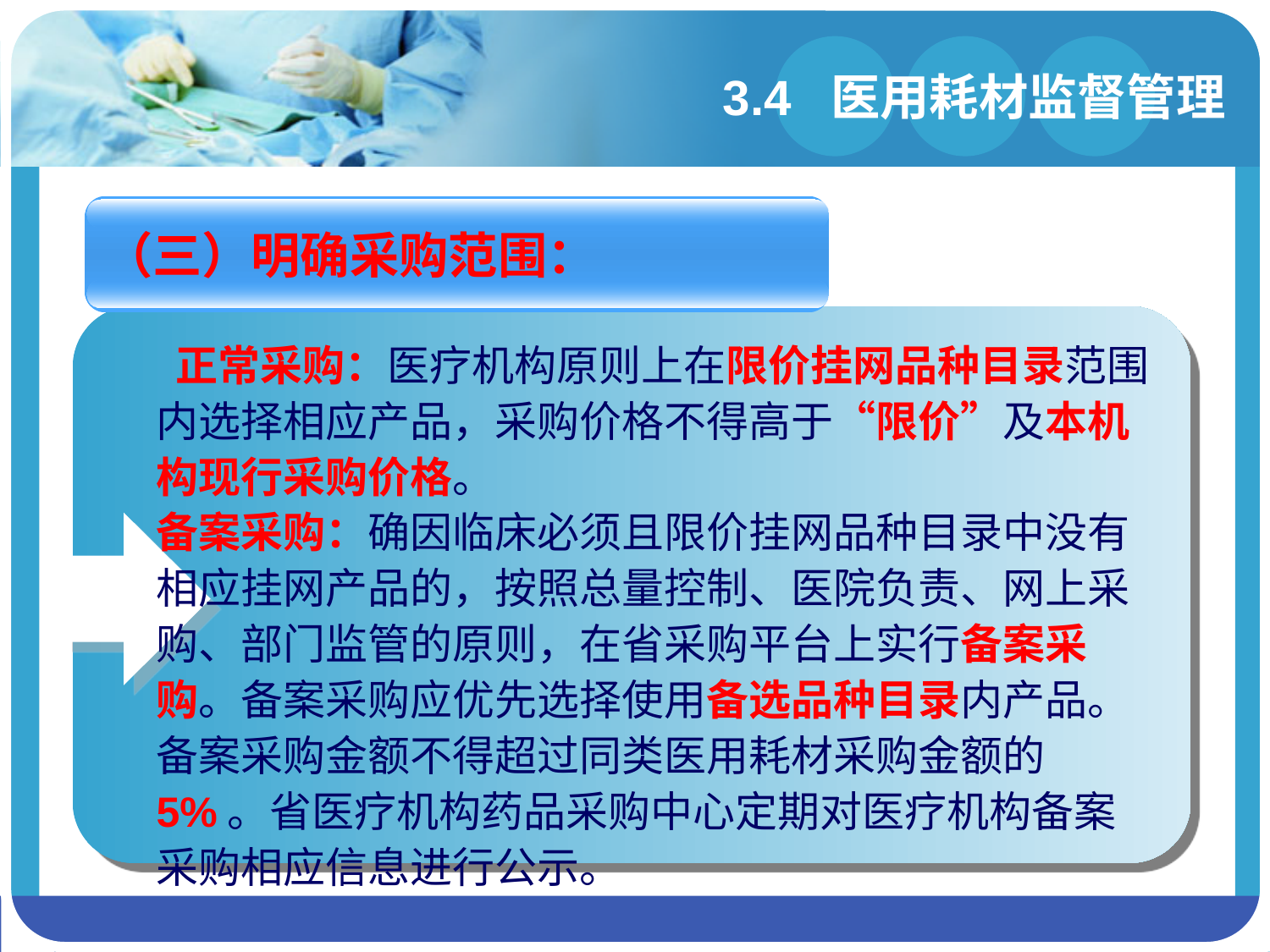

# 3.4  医用耗材监督管理
（三）明确采购范围：

 正常采购：医疗机构原则上在限价挂网品种目录范围内选择相应产品，采购价格不得高于“限价”及本机构现行采购价格。
备案采购：确因临床必须且限价挂网品种目录中没有相应挂网产品的，按照总量控制、医院负责、网上采购、部门监管的原则，在省采购平台上实行备案采购。备案采购应优先选择使用备选品种目录内产品。备案采购金额不得超过同类医用耗材采购金额的5%。省医疗机构药品采购中心定期对医疗机构备案采购相应信息进行公示。